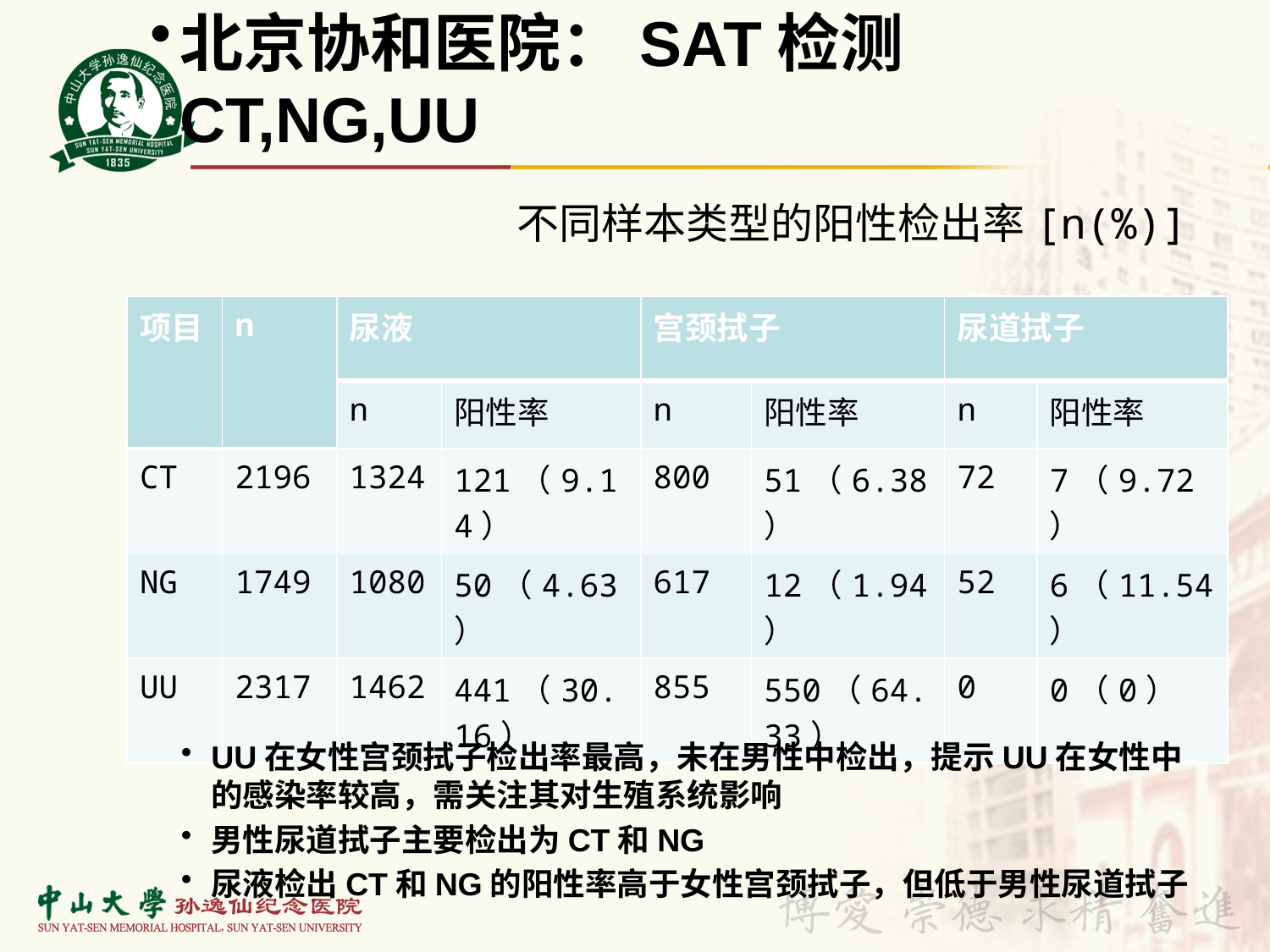

北京协和医院：SAT检测CT,NG,UU
# 不同样本类型的阳性检出率[n(%)]
| 项目 | n | 尿液 |  | 宫颈拭子 |  | 尿道拭子 |  |
| --- | --- | --- | --- | --- | --- | --- | --- |
|  |  | n | 阳性率 | n | 阳性率 | n | 阳性率 |
| CT | 2196 | 1324 | 121（9.14） | 800 | 51（6.38） | 72 | 7（9.72） |
| NG | 1749 | 1080 | 50（4.63） | 617 | 12（1.94） | 52 | 6（11.54） |
| UU | 2317 | 1462 | 441（30.16） | 855 | 550（64.33） | 0 | 0（0） |

UU在女性宫颈拭子检出率最高，未在男性中检出，提示UU在女性中的感染率较高，需关注其对生殖系统影响
男性尿道拭子主要检出为CT和NG
尿液检出CT和NG的阳性率高于女性宫颈拭子，但低于男性尿道拭子